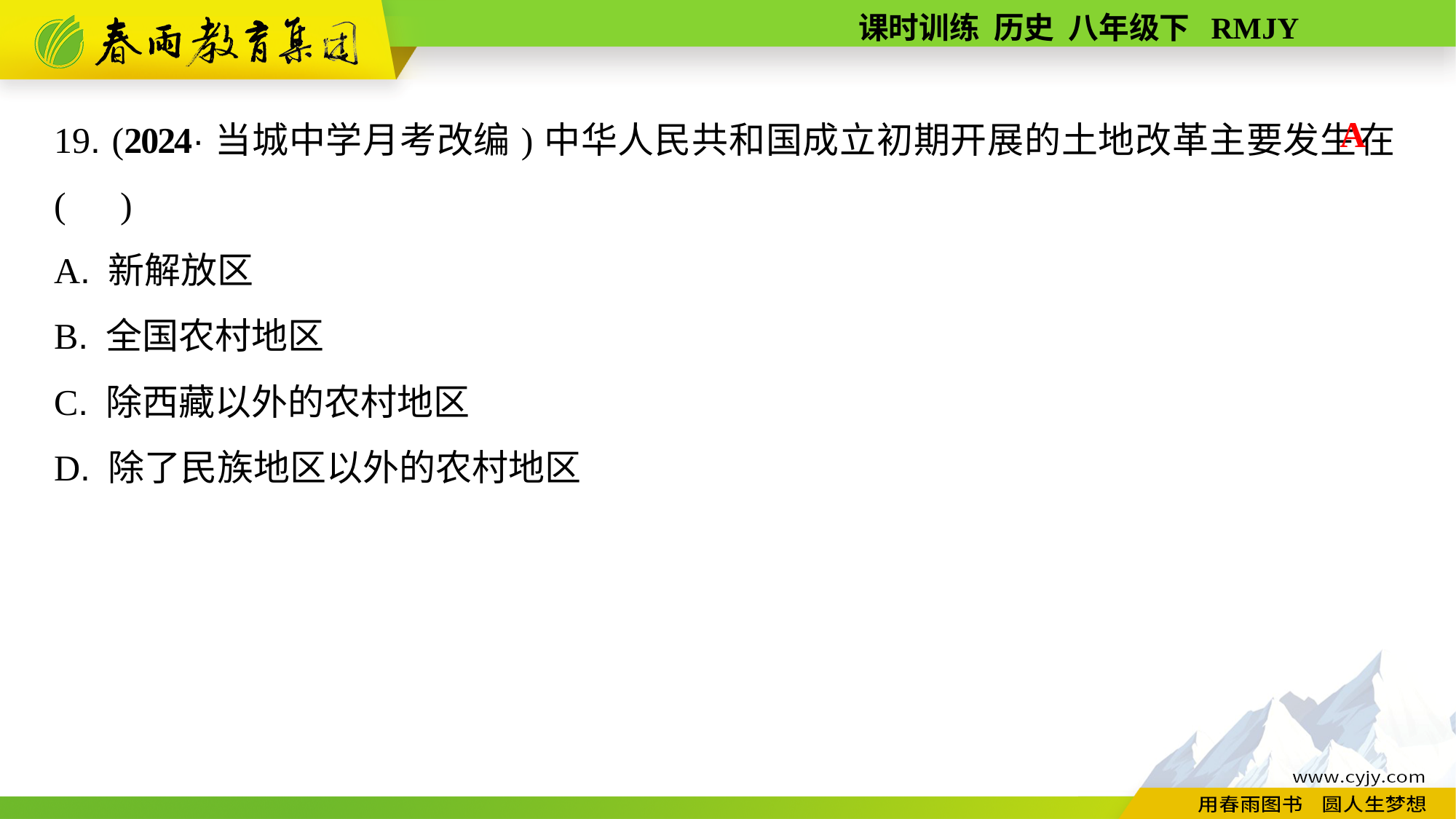

19. (2024·当城中学月考改编)中华人民共和国成立初期开展的土地改革主要发生在(　)
A. 新解放区
B. 全国农村地区
C. 除西藏以外的农村地区
D. 除了民族地区以外的农村地区
A